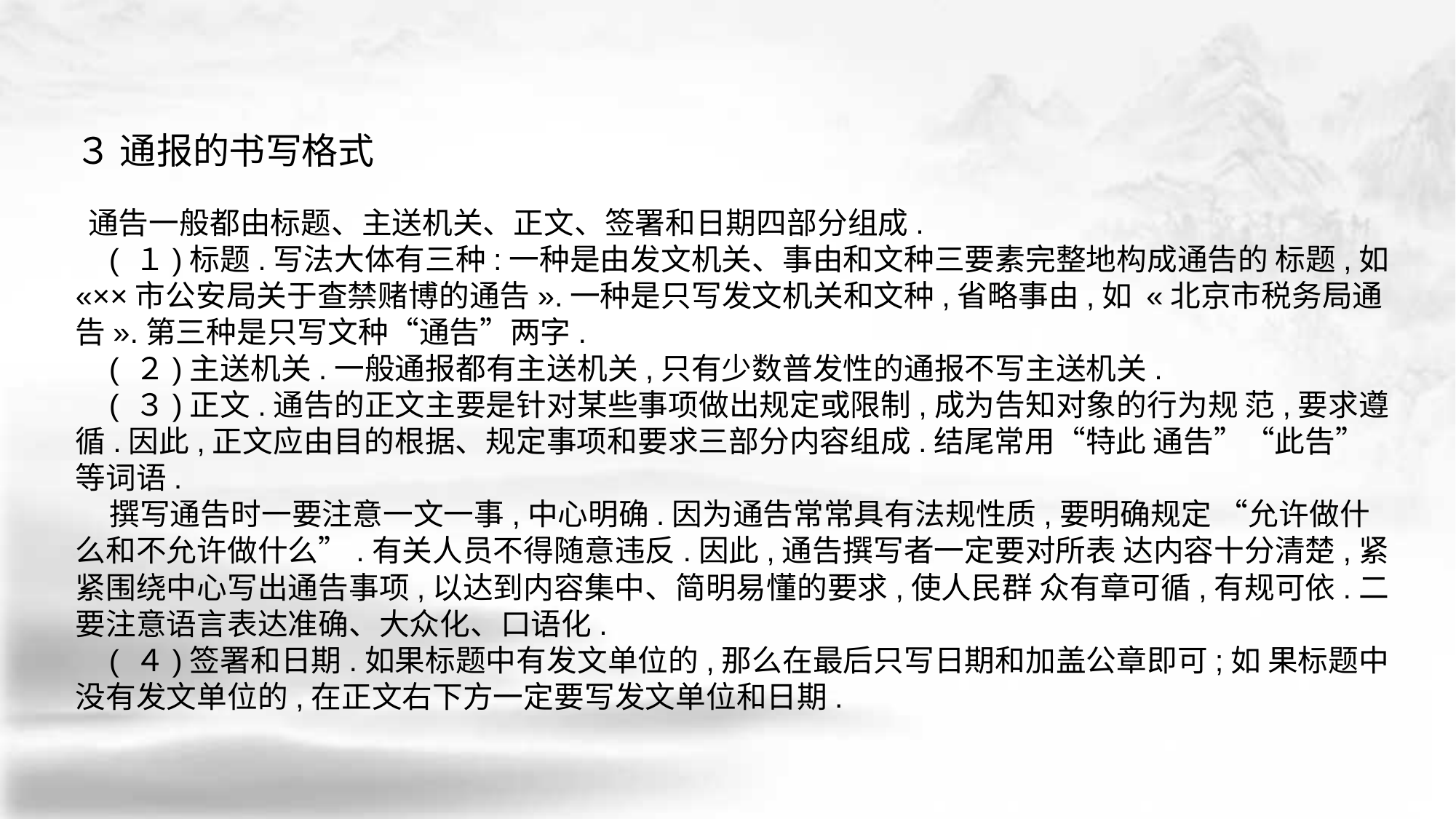

３ 通报的书写格式

 通告一般都由标题、主送机关、正文、签署和日期四部分组成.
    ( １)标题.写法大体有三种:一种是由发文机关、事由和文种三要素完整地构成通告的 标题,如«××市公安局关于查禁赌博的通告».一种是只写发文机关和文种,省略事由,如 «北京市税务局通告».第三种是只写文种“通告”两字.
    ( ２)主送机关.一般通报都有主送机关,只有少数普发性的通报不写主送机关.
    ( ３)正文.通告的正文主要是针对某些事项做出规定或限制,成为告知对象的行为规 范,要求遵循.因此,正文应由目的根据、规定事项和要求三部分内容组成.结尾常用“特此 通告”“此告”等词语.
    撰写通告时一要注意一文一事,中心明确.因为通告常常具有法规性质,要明确规定 “允许做什么和不允许做什么”.有关人员不得随意违反.因此,通告撰写者一定要对所表 达内容十分清楚,紧紧围绕中心写出通告事项,以达到内容集中、简明易懂的要求,使人民群 众有章可循,有规可依.二要注意语言表达准确、大众化、口语化.
    ( ４)签署和日期.如果标题中有发文单位的,那么在最后只写日期和加盖公章即可;如 果标题中没有发文单位的,在正文右下方一定要写发文单位和日期.